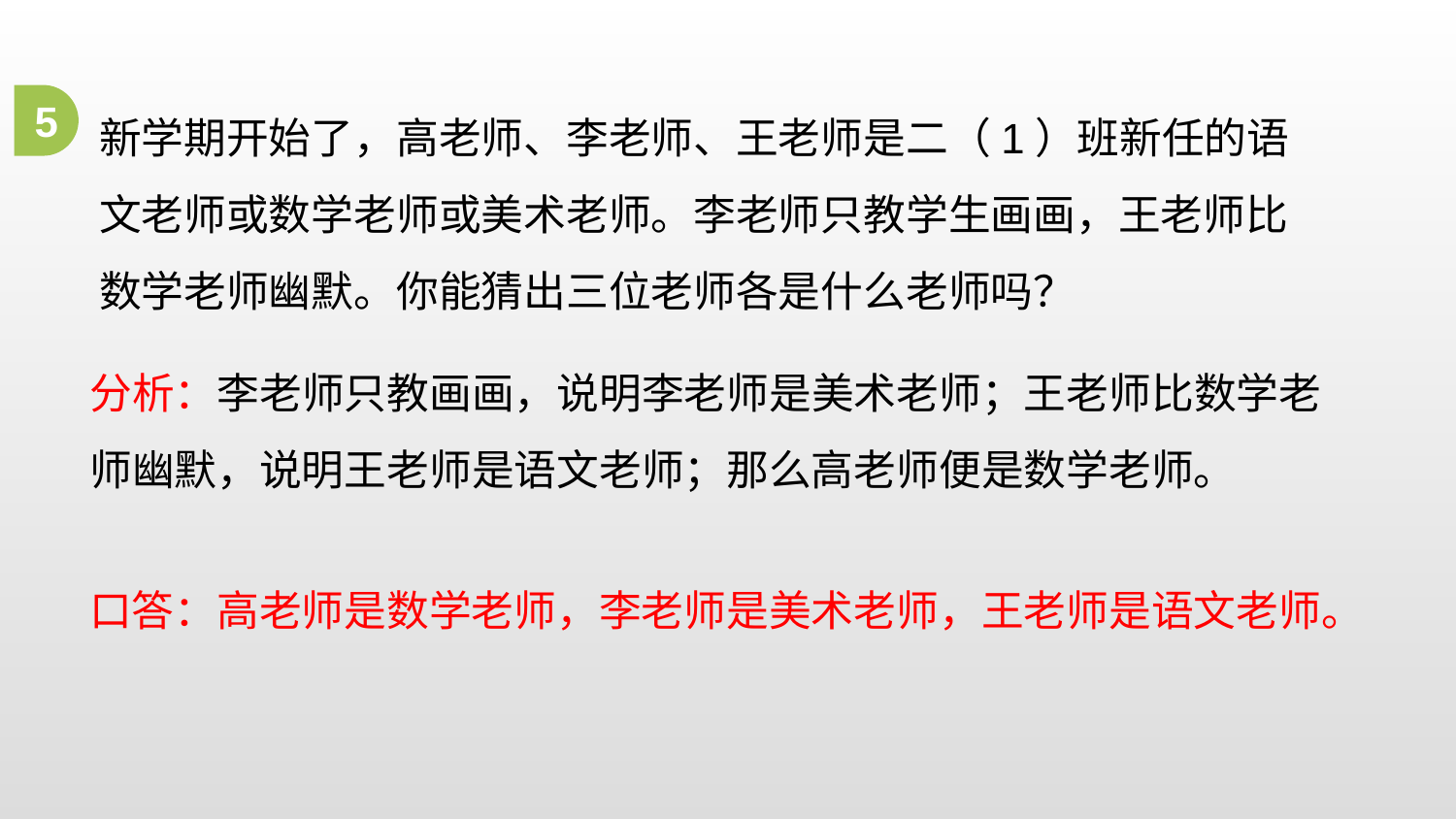

新学期开始了，高老师、李老师、王老师是二（1）班新任的语文老师或数学老师或美术老师。李老师只教学生画画，王老师比数学老师幽默。你能猜出三位老师各是什么老师吗？
5
分析：李老师只教画画，说明李老师是美术老师；王老师比数学老师幽默，说明王老师是语文老师；那么高老师便是数学老师。
口答：高老师是数学老师，李老师是美术老师，王老师是语文老师。